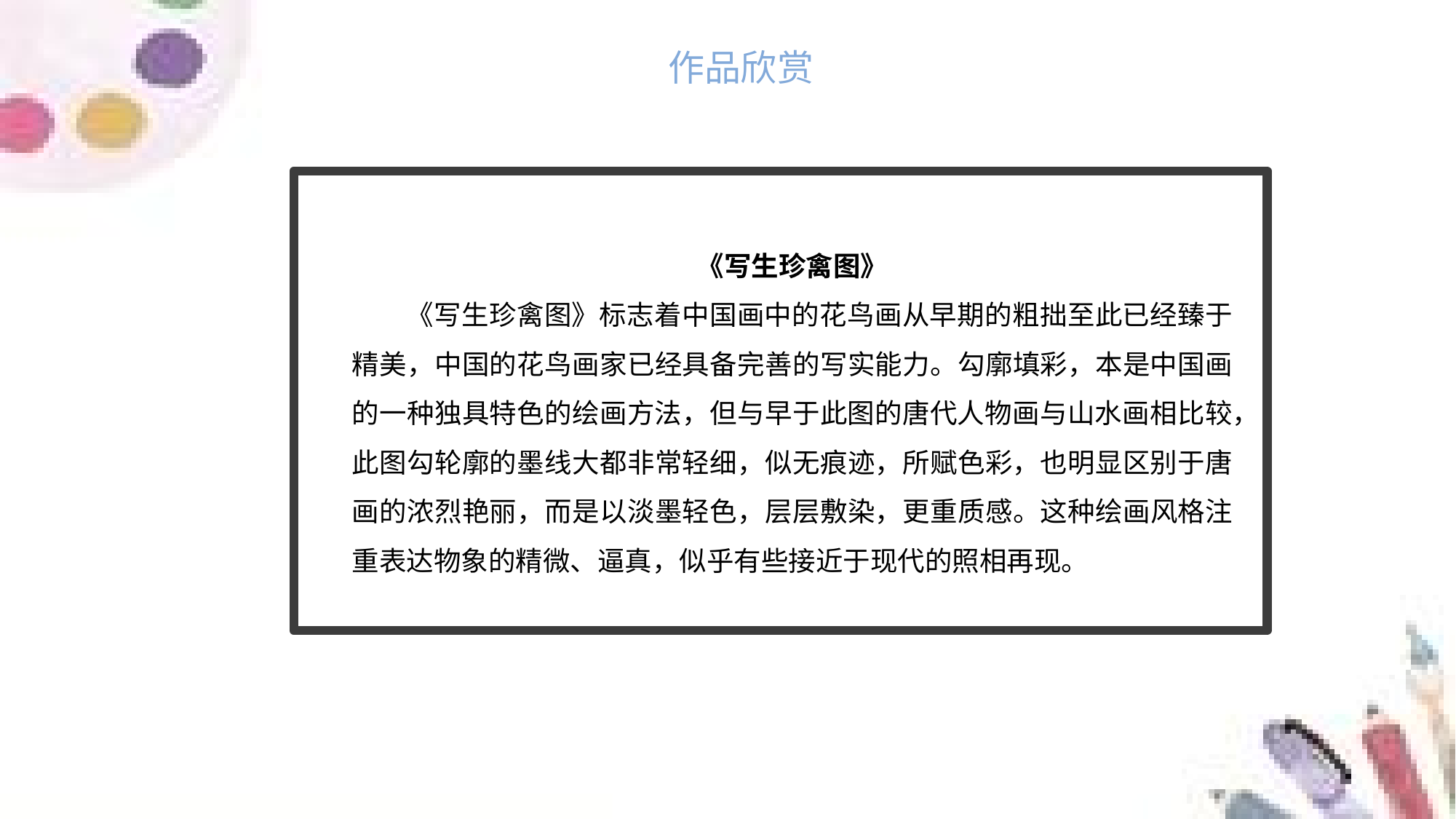

作品欣赏

《写生珍禽图》
《写生珍禽图》标志着中国画中的花鸟画从早期的粗拙至此已经臻于精美，中国的花鸟画家已经具备完善的写实能力。勾廓填彩，本是中国画的一种独具特色的绘画方法，但与早于此图的唐代人物画与山水画相比较，此图勾轮廓的墨线大都非常轻细，似无痕迹，所赋色彩，也明显区别于唐画的浓烈艳丽，而是以淡墨轻色，层层敷染，更重质感。这种绘画风格注重表达物象的精微、逼真，似乎有些接近于现代的照相再现。
21